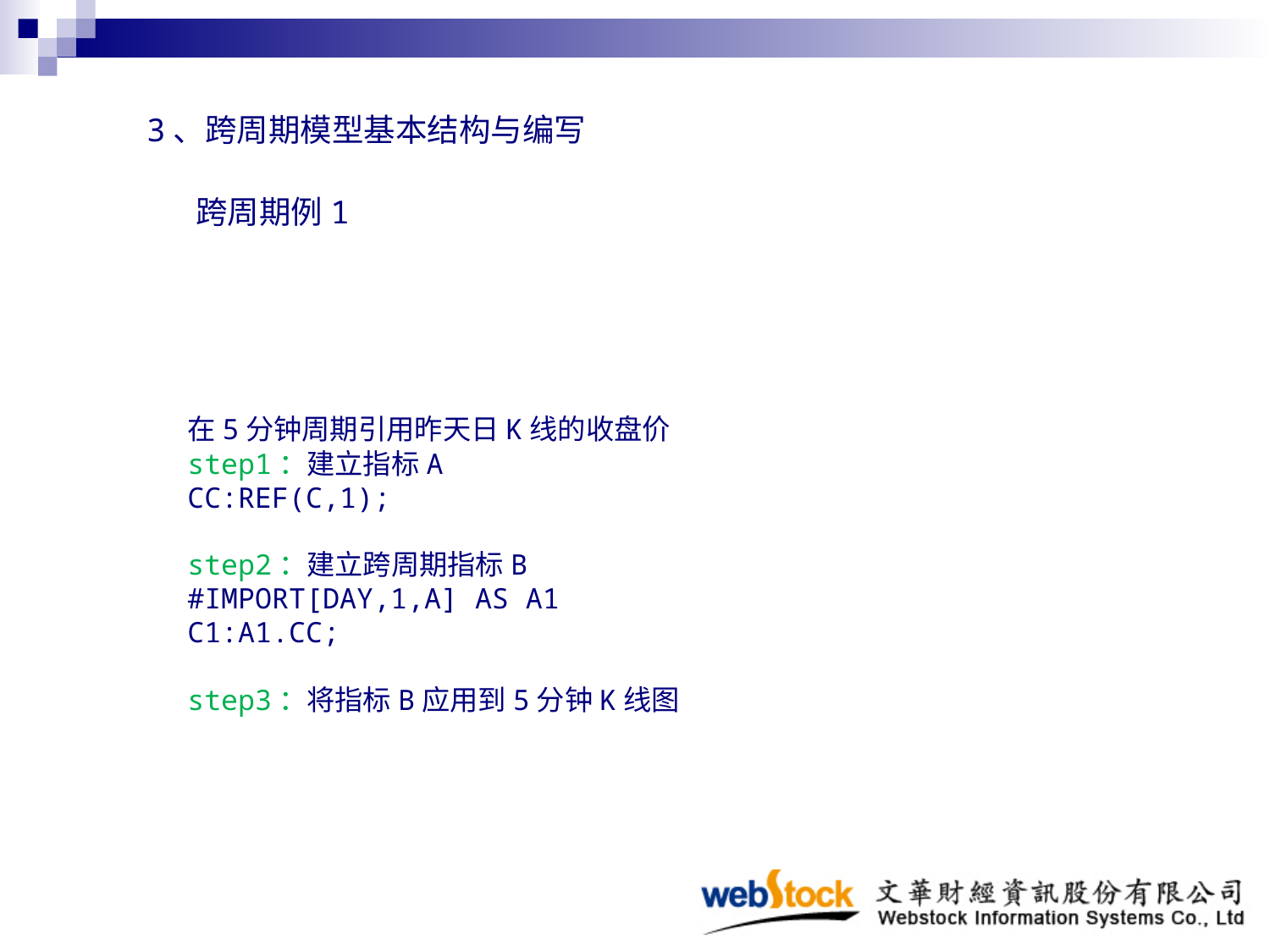

3、跨周期模型基本结构与编写
跨周期例1
在5分钟周期引用昨天日K线的收盘价
step1：建立指标A
CC:REF(C,1);

step2：建立跨周期指标B
#IMPORT[DAY,1,A] AS A1
C1:A1.CC;

step3：将指标B应用到5分钟K线图